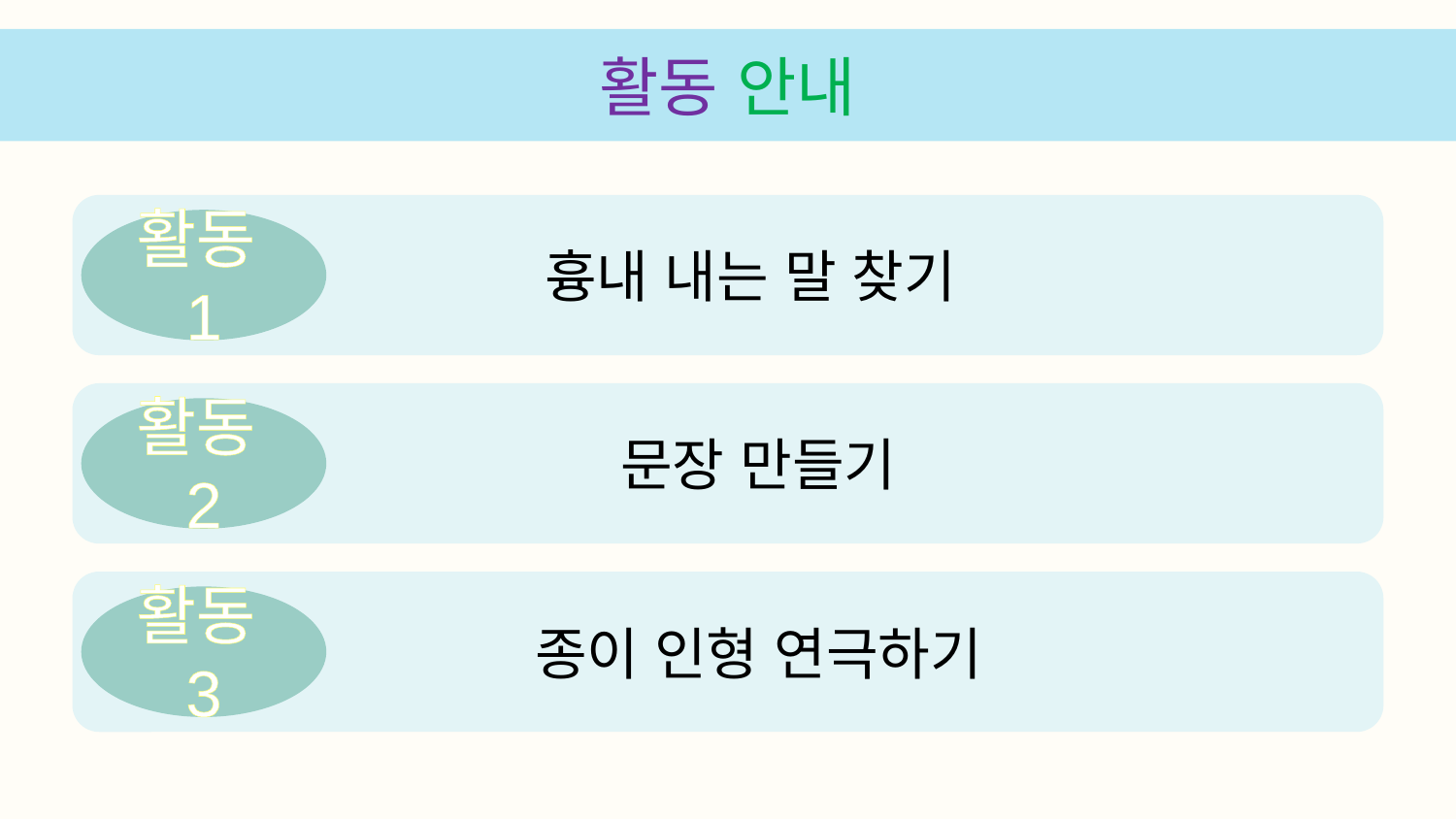

활동 안내
  흉내 내는 말 찾기
활동1
   문장 만들기
활동2
   종이 인형 연극하기
활동3